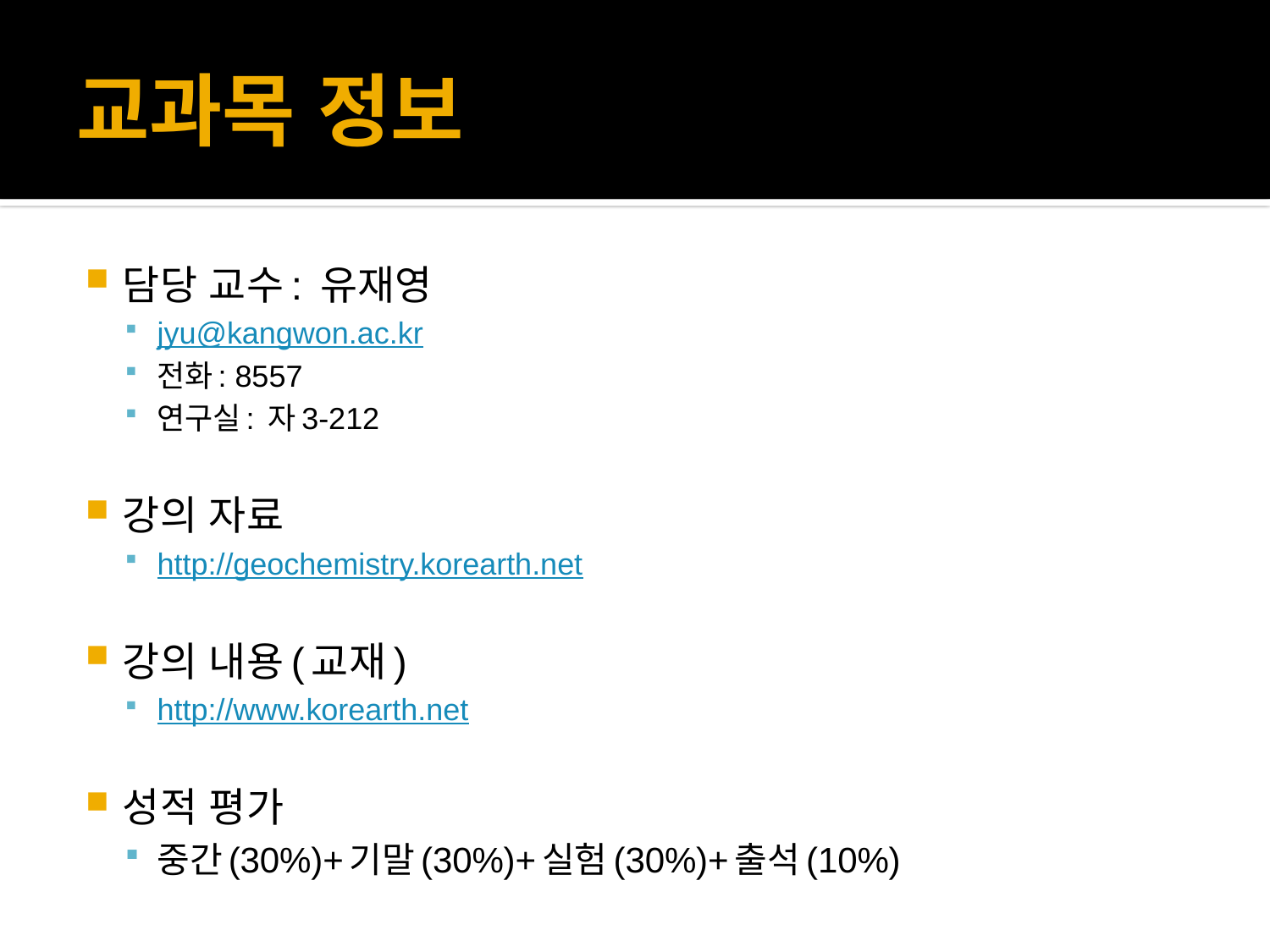

# 교과목 정보
담당 교수: 유재영
jyu@kangwon.ac.kr
전화: 8557
연구실: 자3-212

강의 자료
http://geochemistry.korearth.net

강의 내용(교재)
http://www.korearth.net

성적 평가
중간(30%)+기말(30%)+실험(30%)+출석(10%)